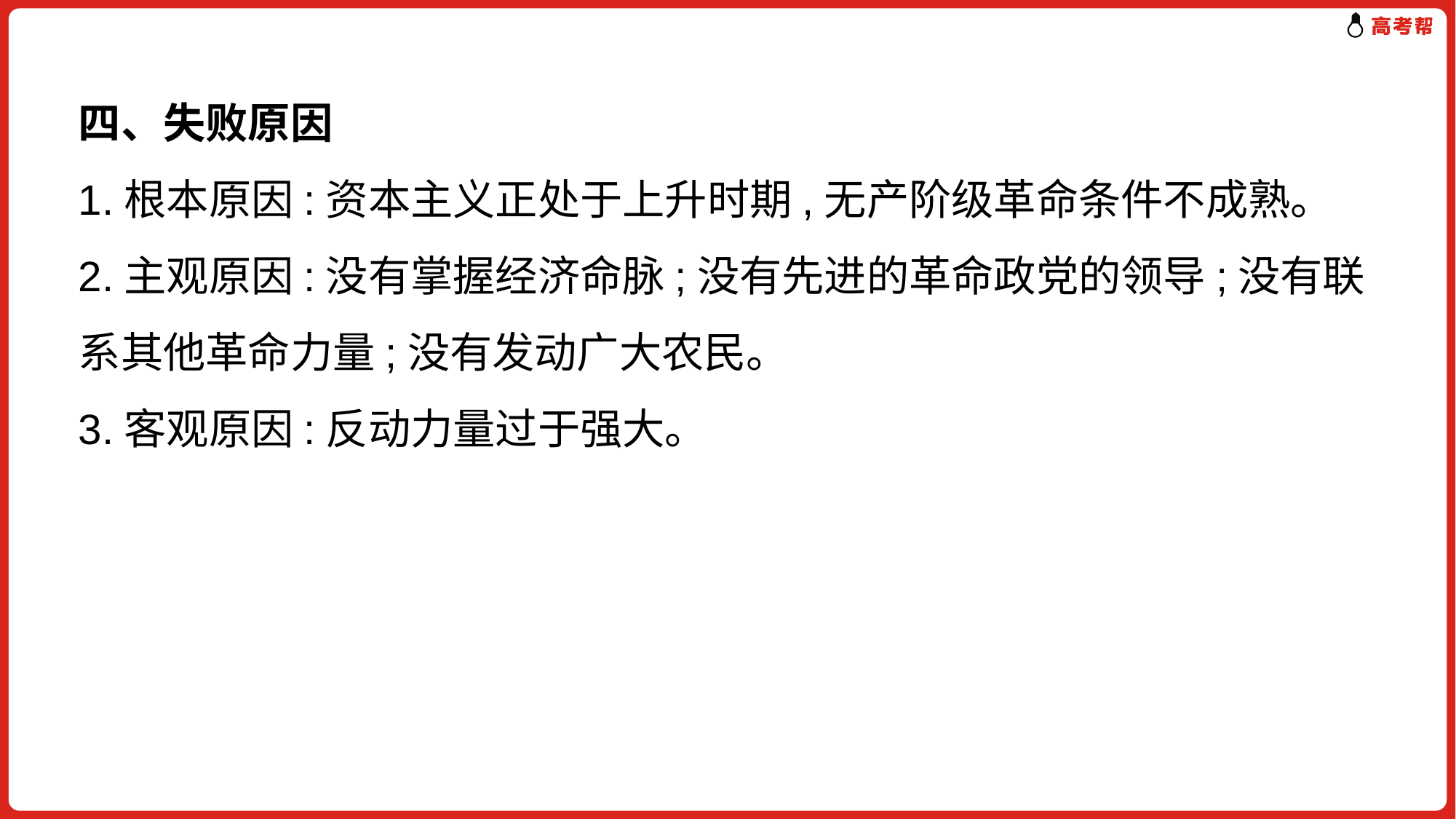

四、失败原因
1.根本原因:资本主义正处于上升时期,无产阶级革命条件不成熟。
2.主观原因:没有掌握经济命脉;没有先进的革命政党的领导;没有联系其他革命力量;没有发动广大农民。
3.客观原因:反动力量过于强大。